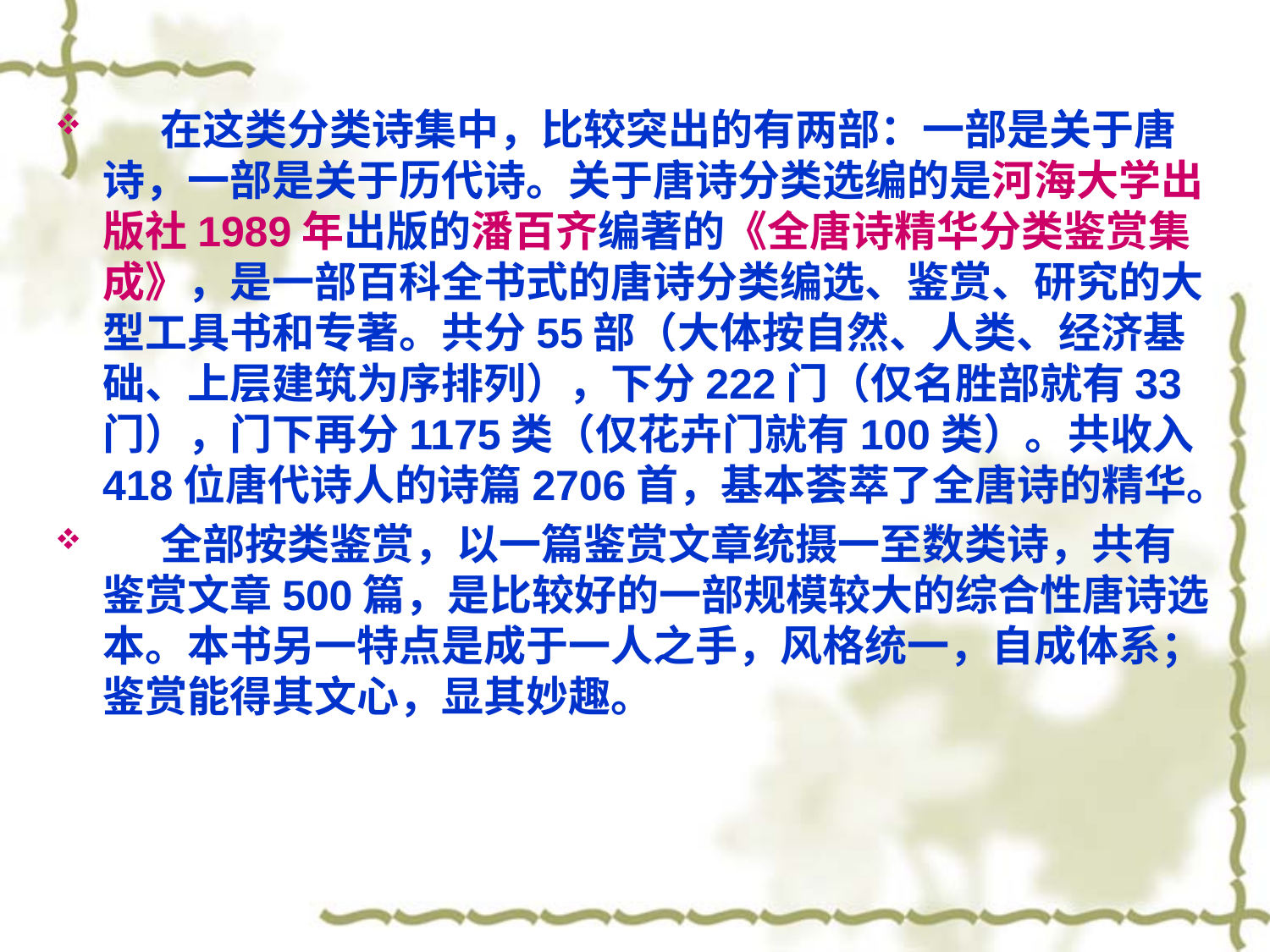

#
     在这类分类诗集中，比较突出的有两部：一部是关于唐诗，一部是关于历代诗。关于唐诗分类选编的是河海大学出版社1989年出版的潘百齐编著的《全唐诗精华分类鉴赏集成》，是一部百科全书式的唐诗分类编选、鉴赏、研究的大型工具书和专著。共分55部（大体按自然、人类、经济基础、上层建筑为序排列），下分222门（仅名胜部就有33门），门下再分1175类（仅花卉门就有100类）。共收入418位唐代诗人的诗篇2706首，基本荟萃了全唐诗的精华。
     全部按类鉴赏，以一篇鉴赏文章统摄一至数类诗，共有鉴赏文章500篇，是比较好的一部规模较大的综合性唐诗选本。本书另一特点是成于一人之手，风格统一，自成体系；鉴赏能得其文心，显其妙趣。